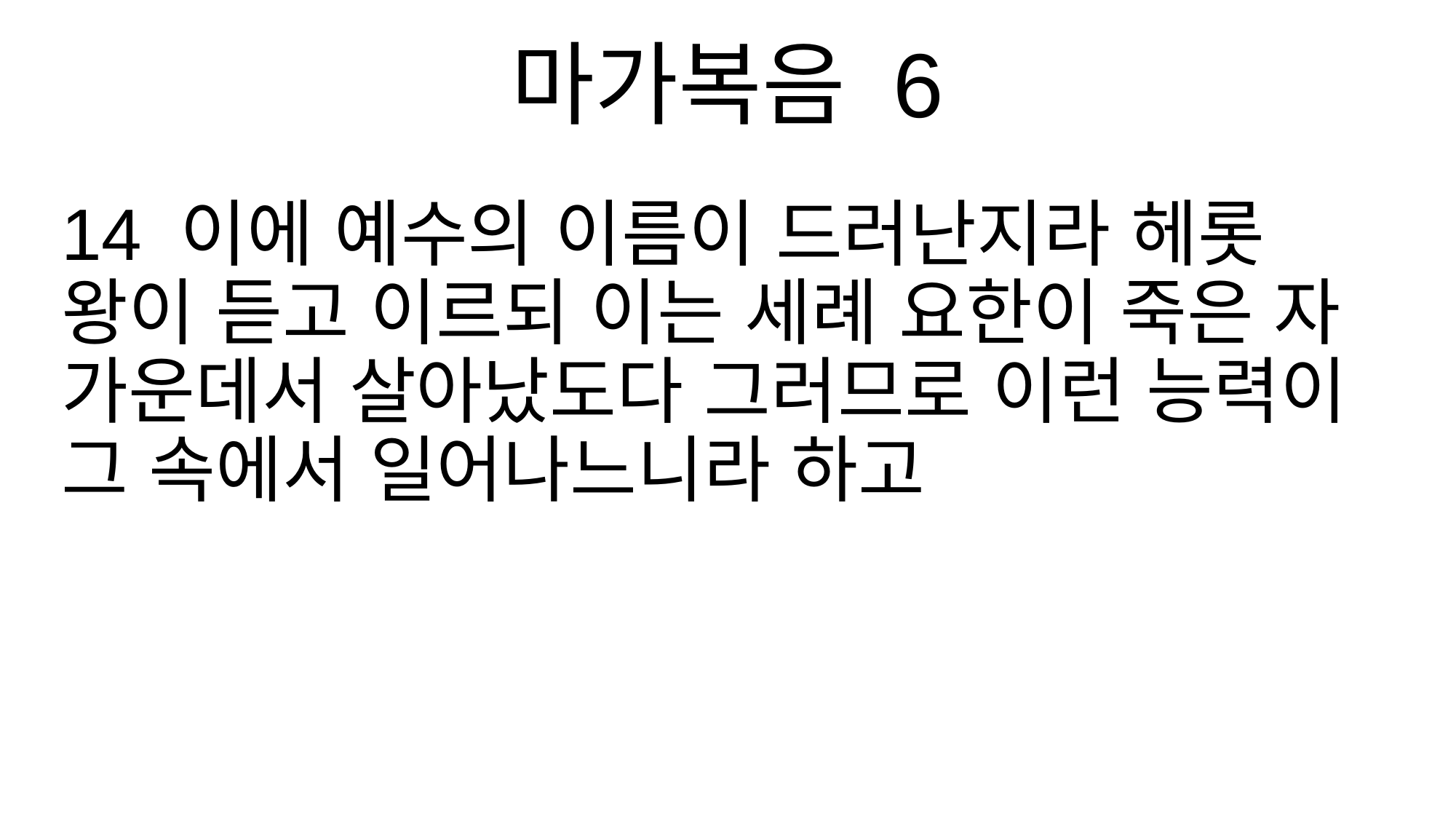

마가복음 6
14 이에 예수의 이름이 드러난지라 헤롯 왕이 듣고 이르되 이는 세례 요한이 죽은 자 가운데서 살아났도다 그러므로 이런 능력이 그 속에서 일어나느니라 하고